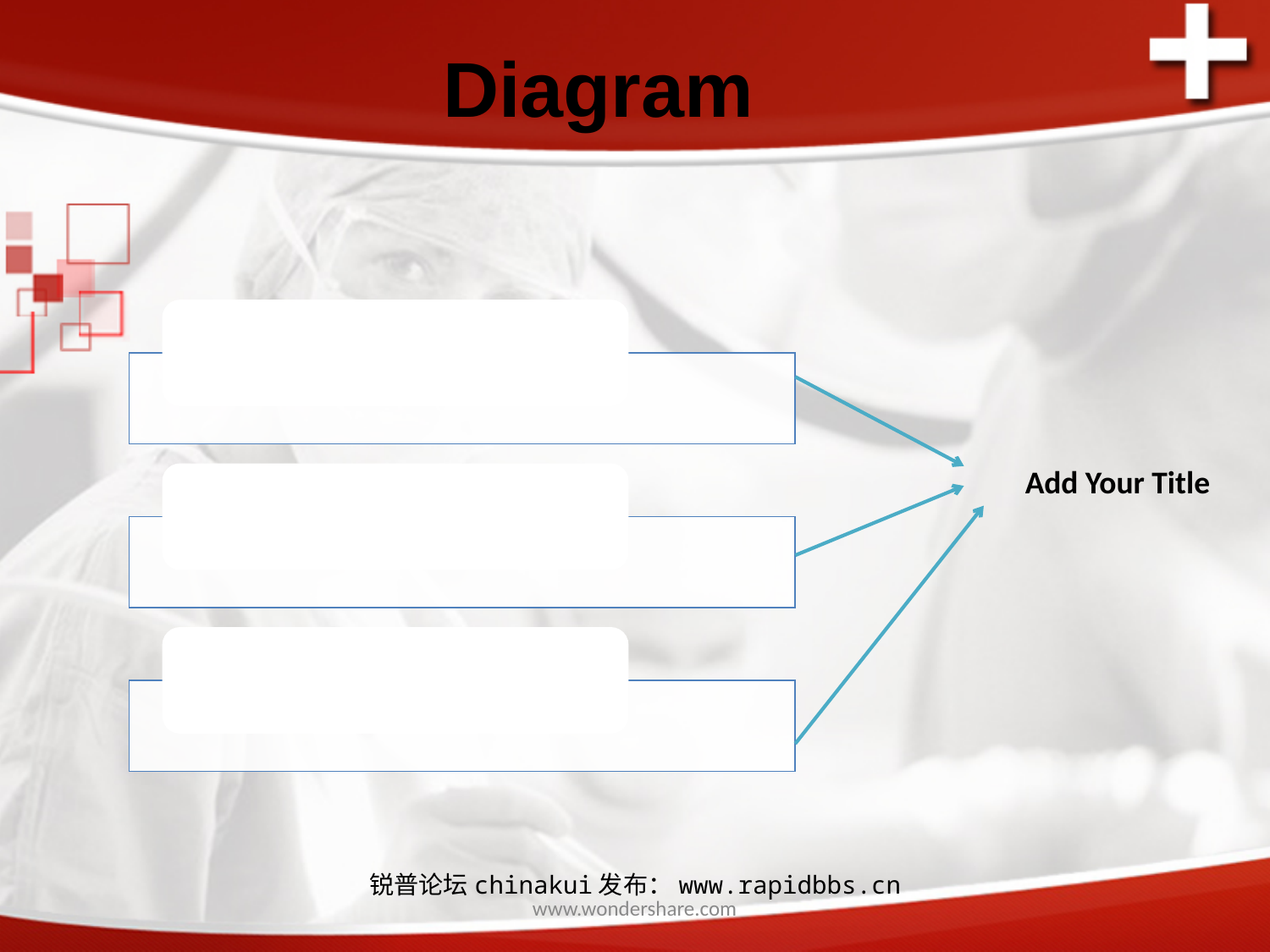

Diagram

Add Your Text

Add Your Text

Add Your Text

Add Your Title

锐普论坛chinakui发布：www.rapidbbs.cn
www.wondershare.com